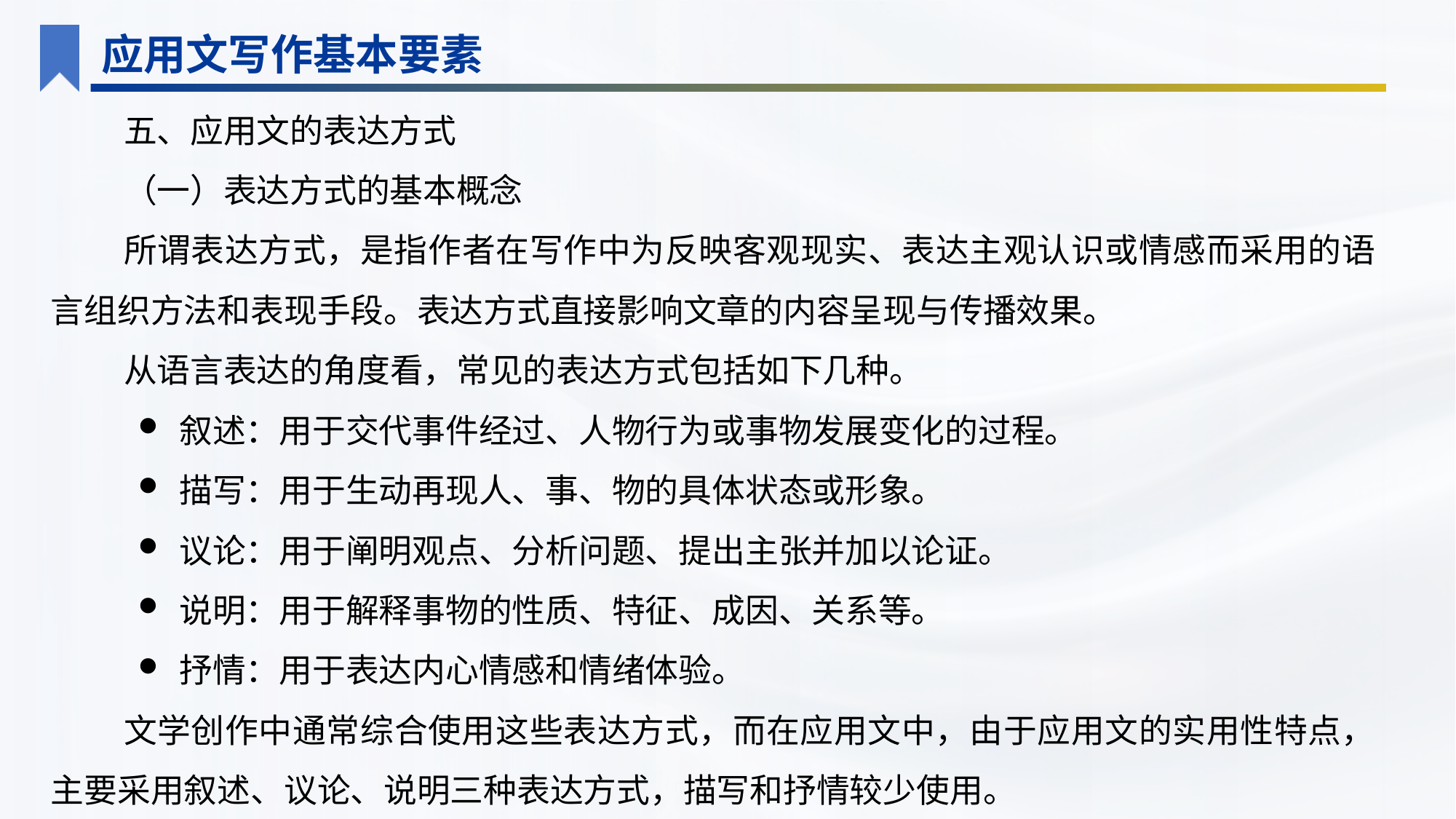

应用文写作基本要素
五、应用文的表达方式
（一）表达方式的基本概念
所谓表达方式，是指作者在写作中为反映客观现实、表达主观认识或情感而采用的语言组织方法和表现手段。表达方式直接影响文章的内容呈现与传播效果。
从语言表达的角度看，常见的表达方式包括如下几种。
叙述：用于交代事件经过、人物行为或事物发展变化的过程。
描写：用于生动再现人、事、物的具体状态或形象。
议论：用于阐明观点、分析问题、提出主张并加以论证。
说明：用于解释事物的性质、特征、成因、关系等。
抒情：用于表达内心情感和情绪体验。
文学创作中通常综合使用这些表达方式，而在应用文中，由于应用文的实用性特点，主要采用叙述、议论、说明三种表达方式，描写和抒情较少使用。